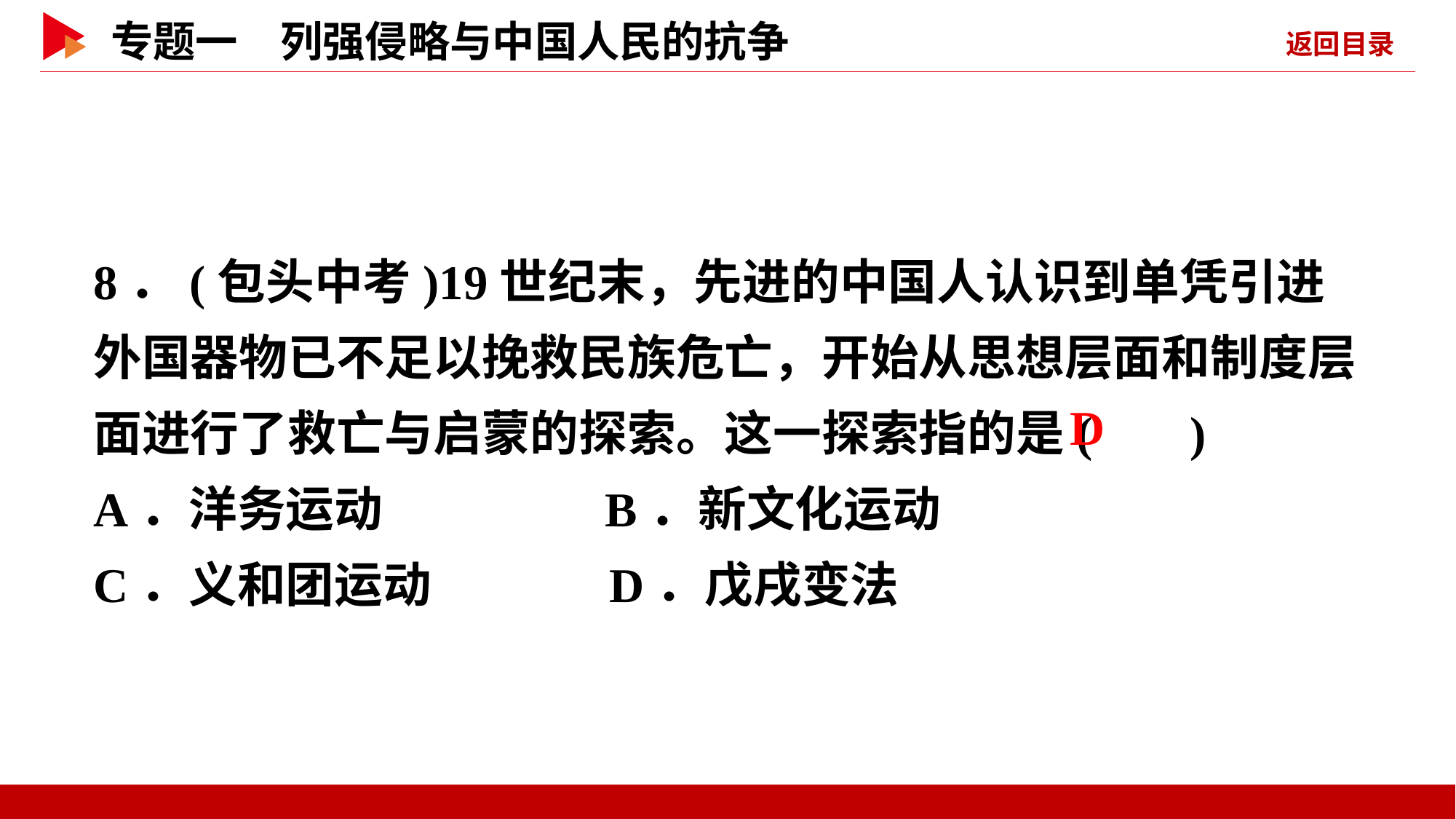

8．(包头中考)19世纪末，先进的中国人认识到单凭引进外国器物已不足以挽救民族危亡，开始从思想层面和制度层面进行了救亡与启蒙的探索。这一探索指的是(        )
A．洋务运动                   B．新文化运动
C．义和团运动               D．戊戌变法
   D